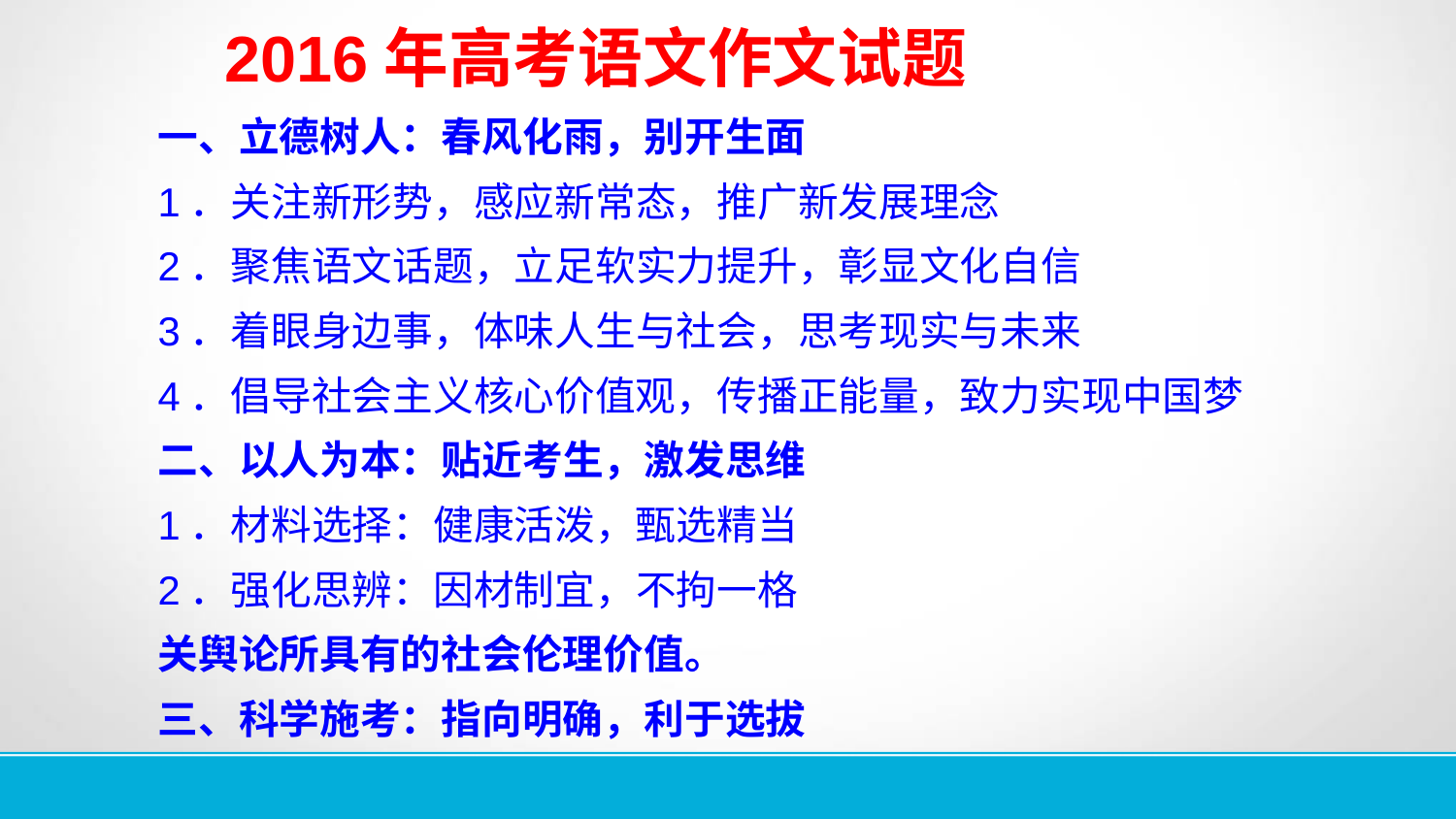

2016年高考语文作文试题
一、立德树人：春风化雨，别开生面
1．关注新形势，感应新常态，推广新发展理念
2．聚焦语文话题，立足软实力提升，彰显文化自信
3．着眼身边事，体味人生与社会，思考现实与未来
4．倡导社会主义核心价值观，传播正能量，致力实现中国梦
二、以人为本：贴近考生，激发思维
1．材料选择：健康活泼，甄选精当
2．强化思辨：因材制宜，不拘一格
关舆论所具有的社会伦理价值。
三、科学施考：指向明确，利于选拔